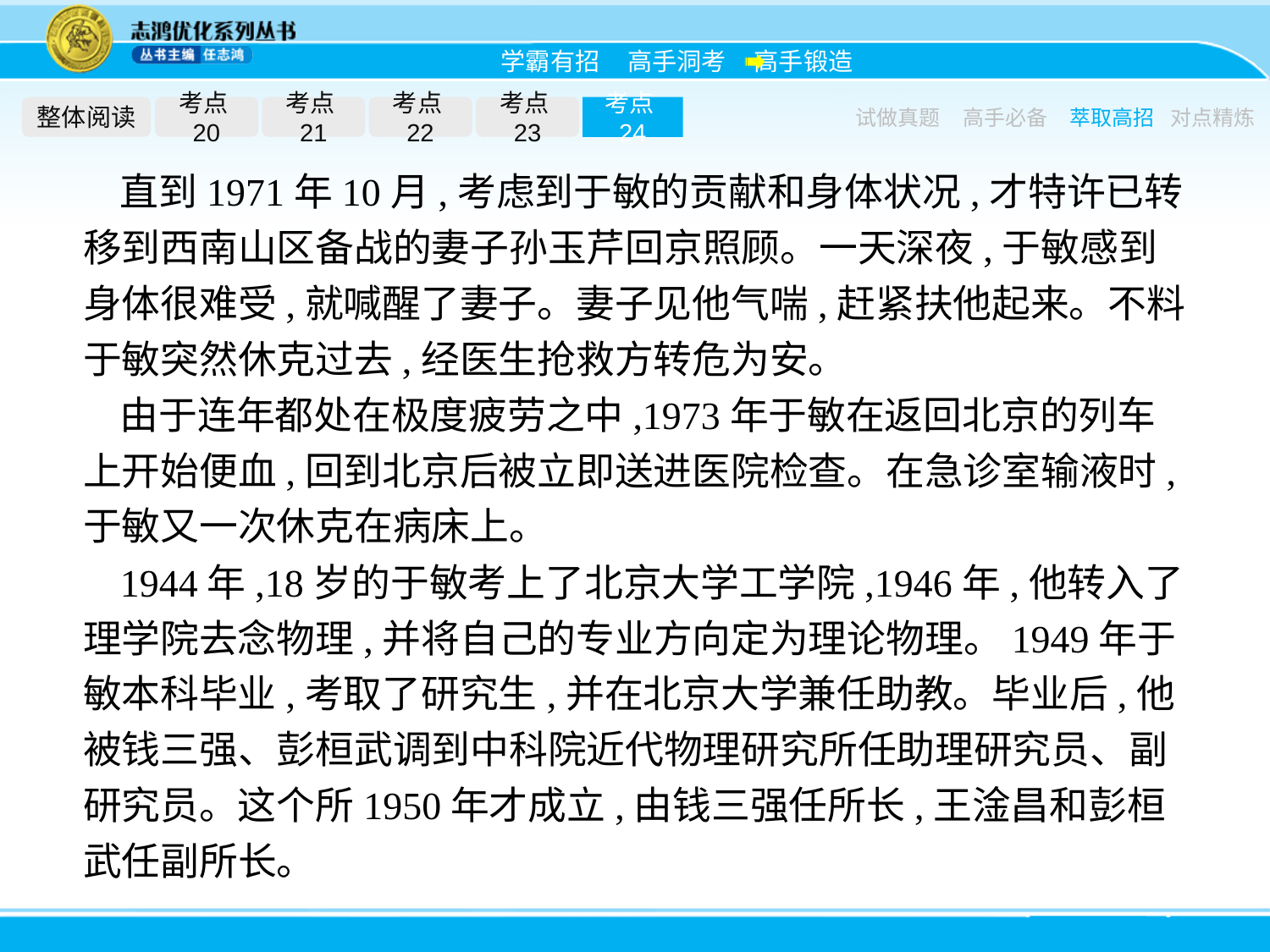

整体阅读
考点20
考点21
考点22
考点23
考点24
试做真题
高手必备
萃取高招
对点精炼
直到1971年10月,考虑到于敏的贡献和身体状况,才特许已转移到西南山区备战的妻子孙玉芹回京照顾。一天深夜,于敏感到身体很难受,就喊醒了妻子。妻子见他气喘,赶紧扶他起来。不料于敏突然休克过去,经医生抢救方转危为安。
由于连年都处在极度疲劳之中,1973年于敏在返回北京的列车上开始便血,回到北京后被立即送进医院检查。在急诊室输液时,于敏又一次休克在病床上。
1944年,18岁的于敏考上了北京大学工学院,1946年,他转入了理学院去念物理,并将自己的专业方向定为理论物理。1949年于敏本科毕业,考取了研究生,并在北京大学兼任助教。毕业后,他被钱三强、彭桓武调到中科院近代物理研究所任助理研究员、副研究员。这个所1950年才成立,由钱三强任所长,王淦昌和彭桓武任副所长。